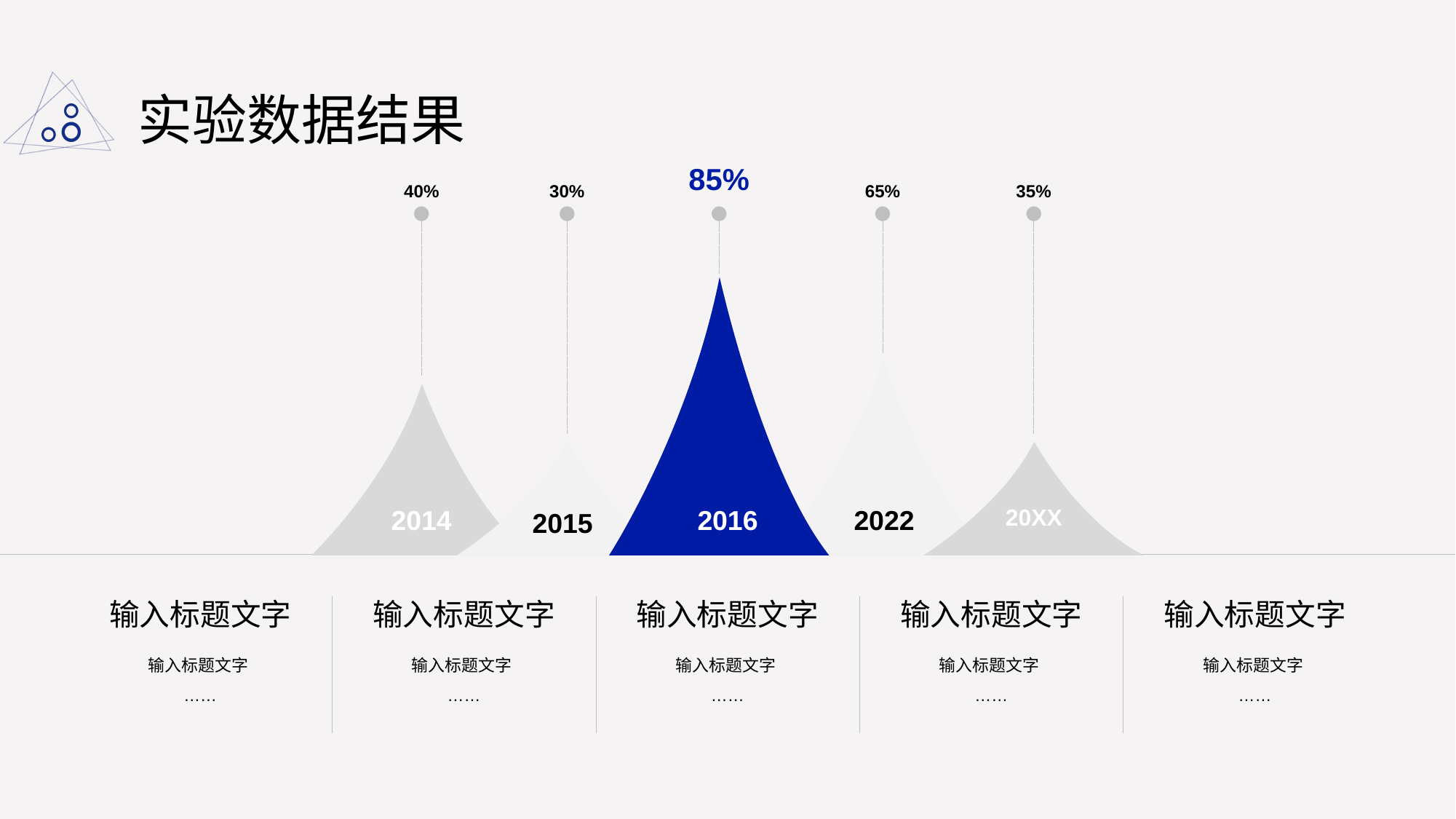

# 实验数据结果
85%
40%
30%
65%
35%

2014
2016
2022
20XX
2015
输入标题文字
输入标题文字
……
输入标题文字
输入标题文字
……
输入标题文字
输入标题文字
……
输入标题文字
输入标题文字
……
输入标题文字
输入标题文字
……